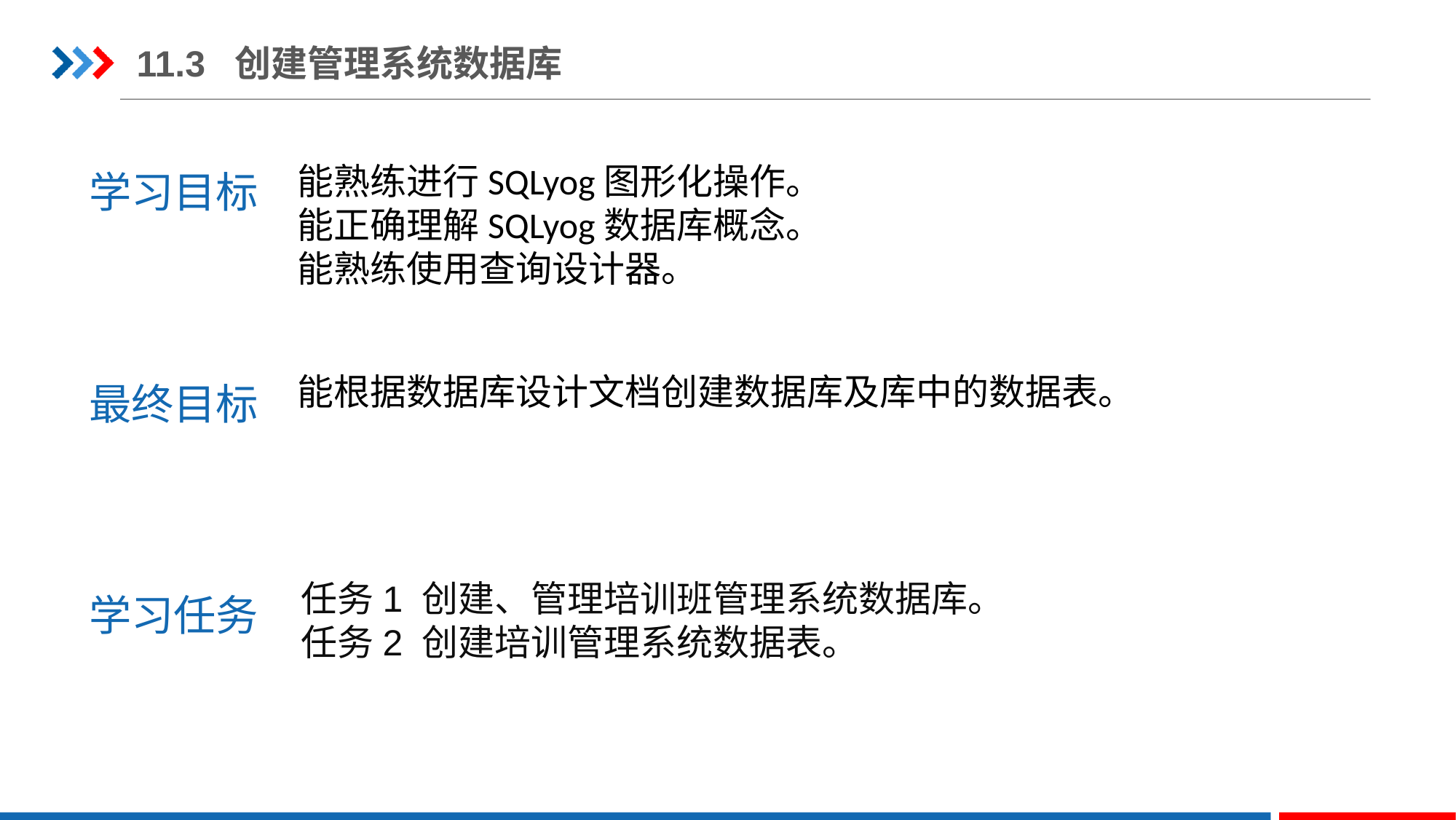

11.3  创建管理系统数据库
学习目标
能熟练进行SQLyog图形化操作。
能正确理解SQLyog数据库概念。
能熟练使用查询设计器。
最终目标
能根据数据库设计文档创建数据库及库中的数据表。
学习任务
任务1 创建、管理培训班管理系统数据库。
任务2 创建培训管理系统数据表。